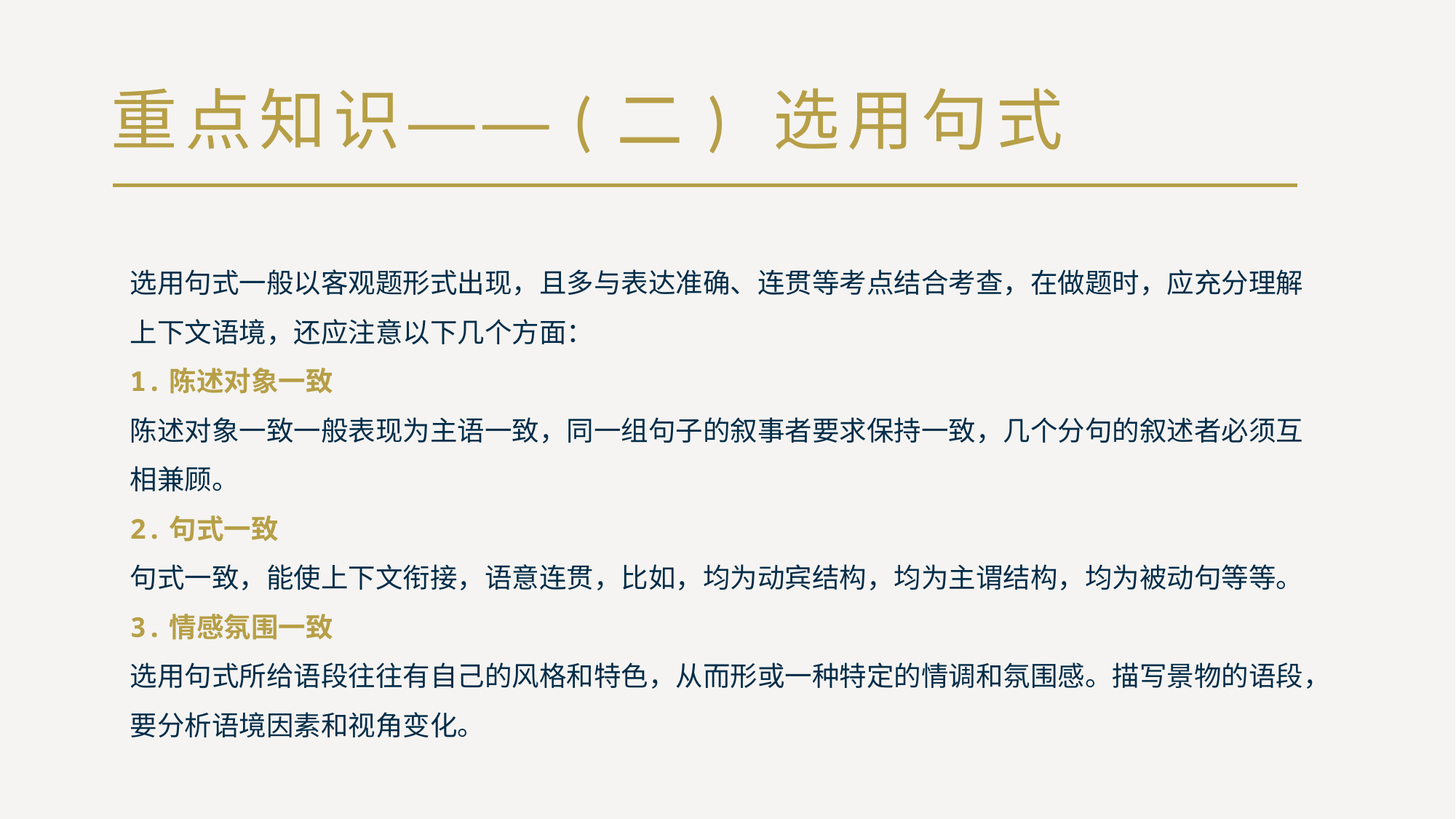

# 重点知识——(二) 选用句式
选用句式一般以客观题形式出现，且多与表达准确、连贯等考点结合考查，在做题时，应充分理解上下文语境，还应注意以下几个方面：
1.陈述对象一致
陈述对象一致一般表现为主语一致，同一组句子的叙事者要求保持一致，几个分句的叙述者必须互相兼顾。
2.句式一致
句式一致，能使上下文衔接，语意连贯，比如，均为动宾结构，均为主谓结构，均为被动句等等。
3.情感氛围一致
选用句式所给语段往往有自己的风格和特色，从而形或一种特定的情调和氛围感。描写景物的语段，要分析语境因素和视角变化。